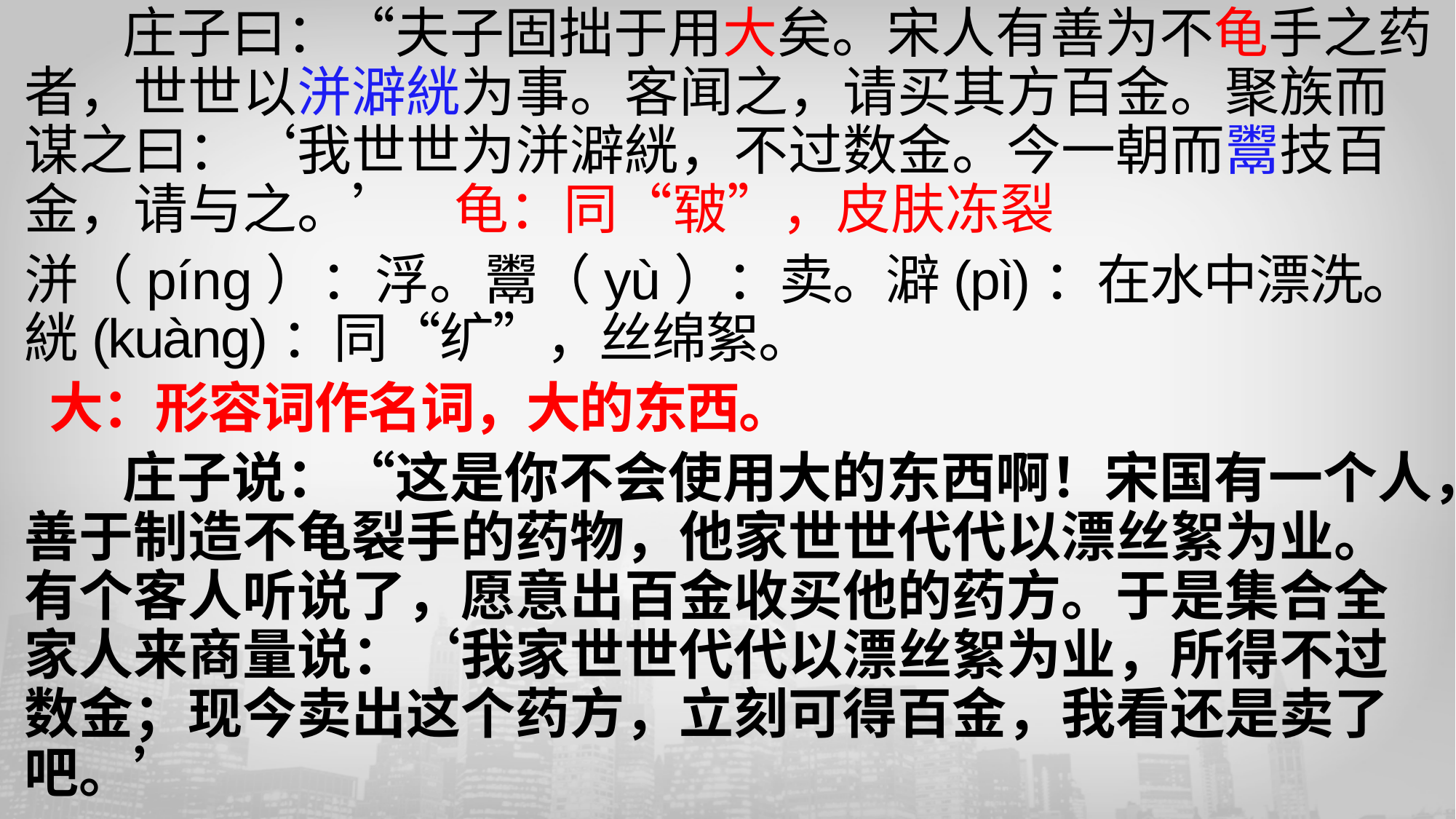

庄子曰：“夫子固拙于用大矣。宋人有善为不龟手之药者，世世以洴澼絖为事。客闻之，请买其方百金。聚族而谋之曰：‘我世世为洴澼絖，不过数金。今一朝而鬻技百金，请与之。’    龟：同“皲”，皮肤冻裂
洴（píng）：浮。鬻（yù）：卖。澼(pì)：在水中漂洗。 絖(kuàng)：同“纩”，丝绵絮。
 大：形容词作名词，大的东西。
       庄子说：“这是你不会使用大的东西啊！宋国有一个人，善于制造不龟裂手的药物，他家世世代代以漂丝絮为业。有个客人听说了，愿意出百金收买他的药方。于是集合全家人来商量说：‘我家世世代代以漂丝絮为业，所得不过数金；现今卖出这个药方，立刻可得百金，我看还是卖了吧。’